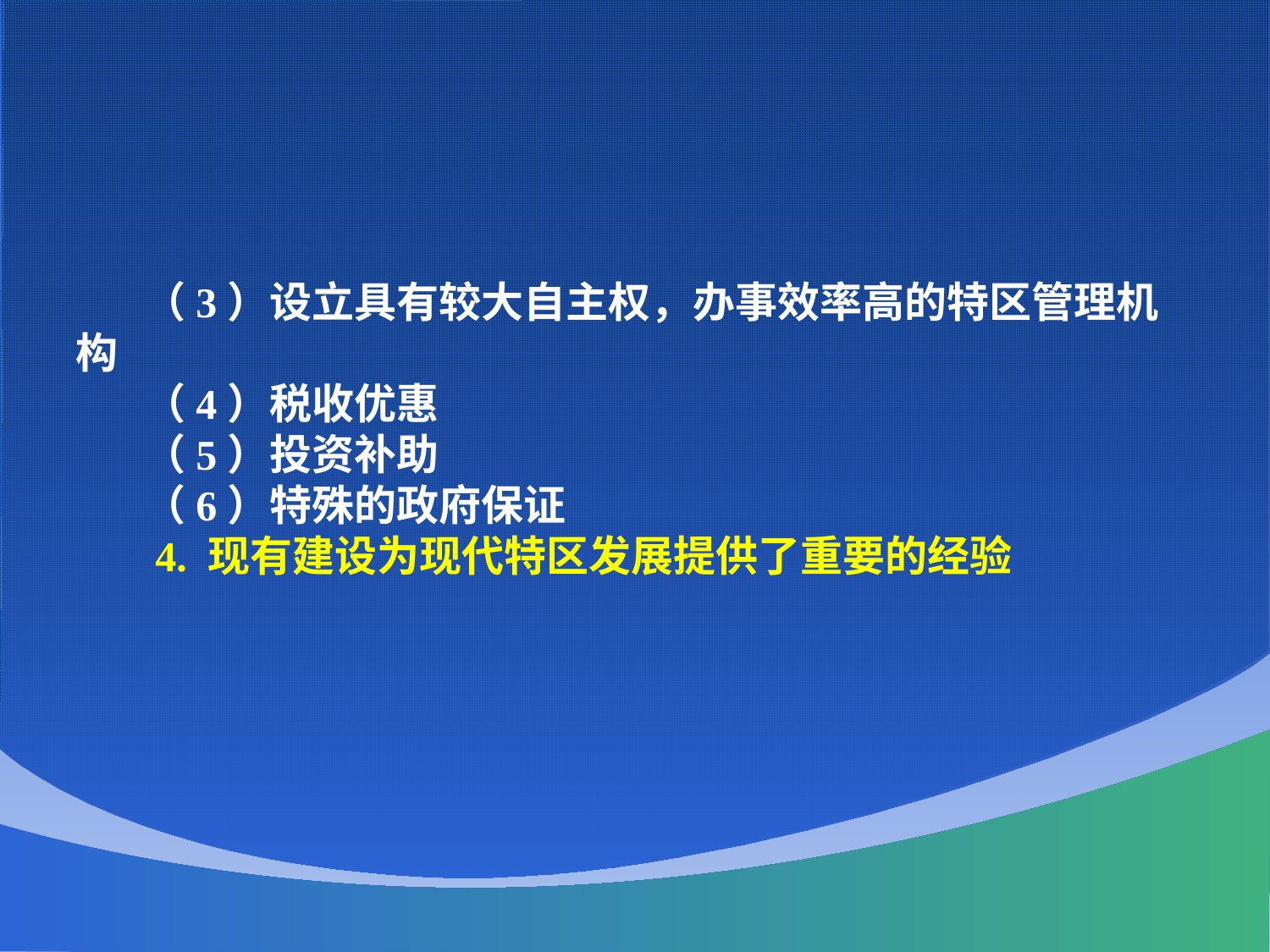

（3）设立具有较大自主权，办事效率高的特区管理机构
 （4）税收优惠
 （5）投资补助
 （6）特殊的政府保证
   4. 现有建设为现代特区发展提供了重要的经验